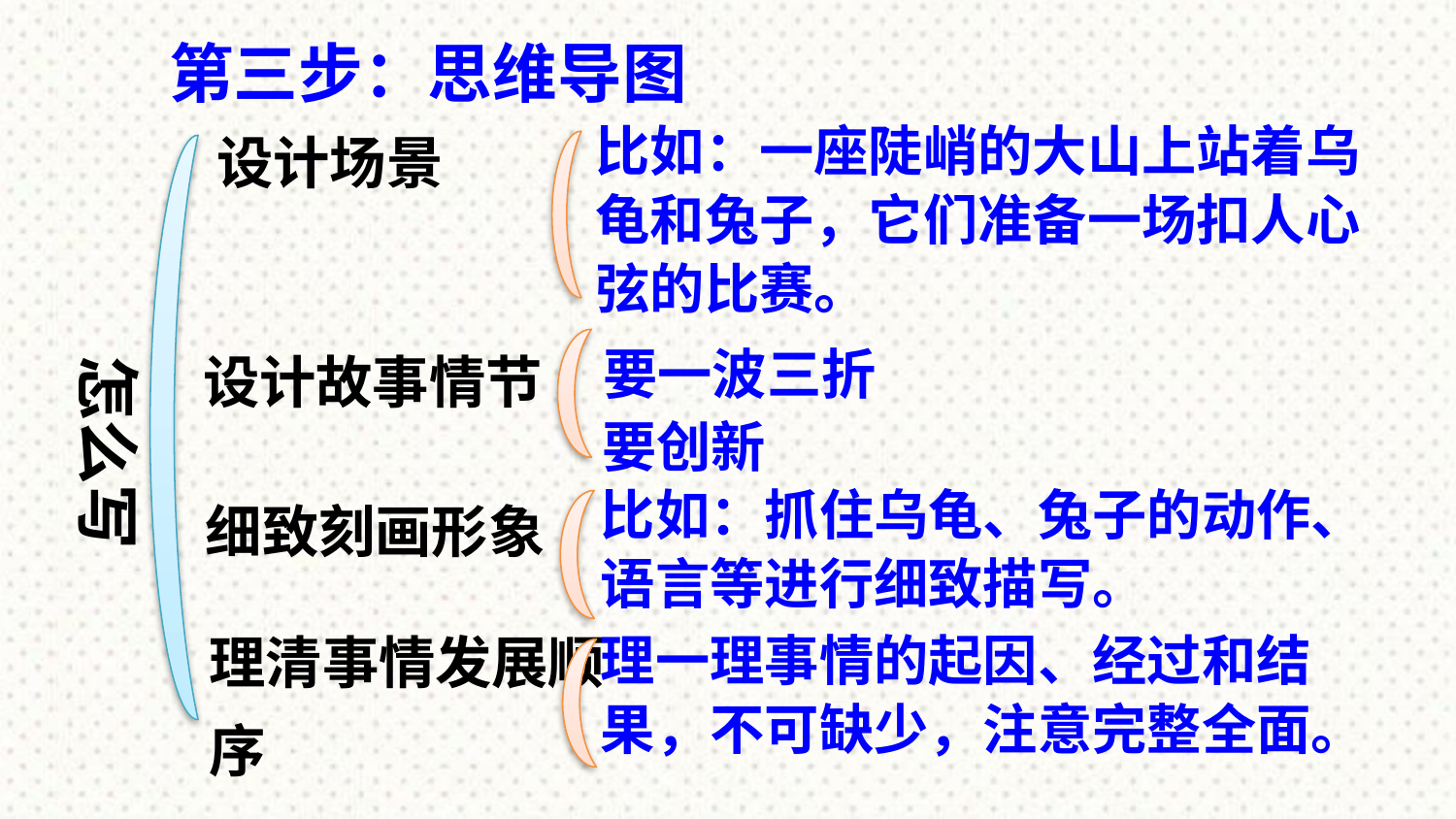

第三步：思维导图
设计场景
比如：一座陡峭的大山上站着乌龟和兔子，它们准备一场扣人心弦的比赛。

要一波三折
设计故事情节

怎么写

要创新
细致刻画形象
比如：抓住乌龟、兔子的动作、语言等进行细致描写。

理清事情发展顺序
理一理事情的起因、经过和结果，不可缺少，注意完整全面。